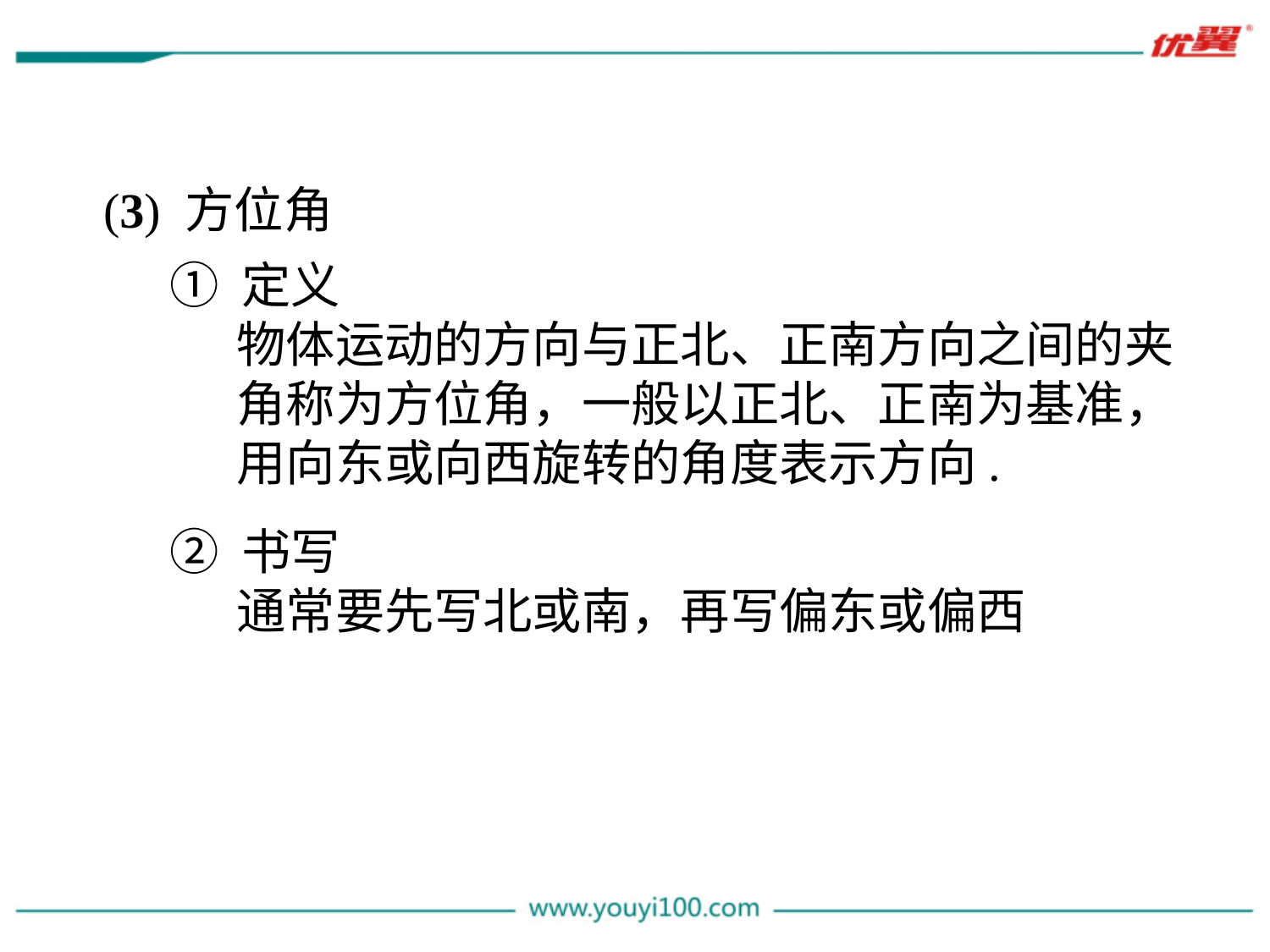

(3) 方位角
  ① 定义
       物体运动的方向与正北、正南方向之间的夹
       角称为方位角，一般以正北、正南为基准，
       用向东或向西旋转的角度表示方向.
  ② 书写
       通常要先写北或南，再写偏东或偏西